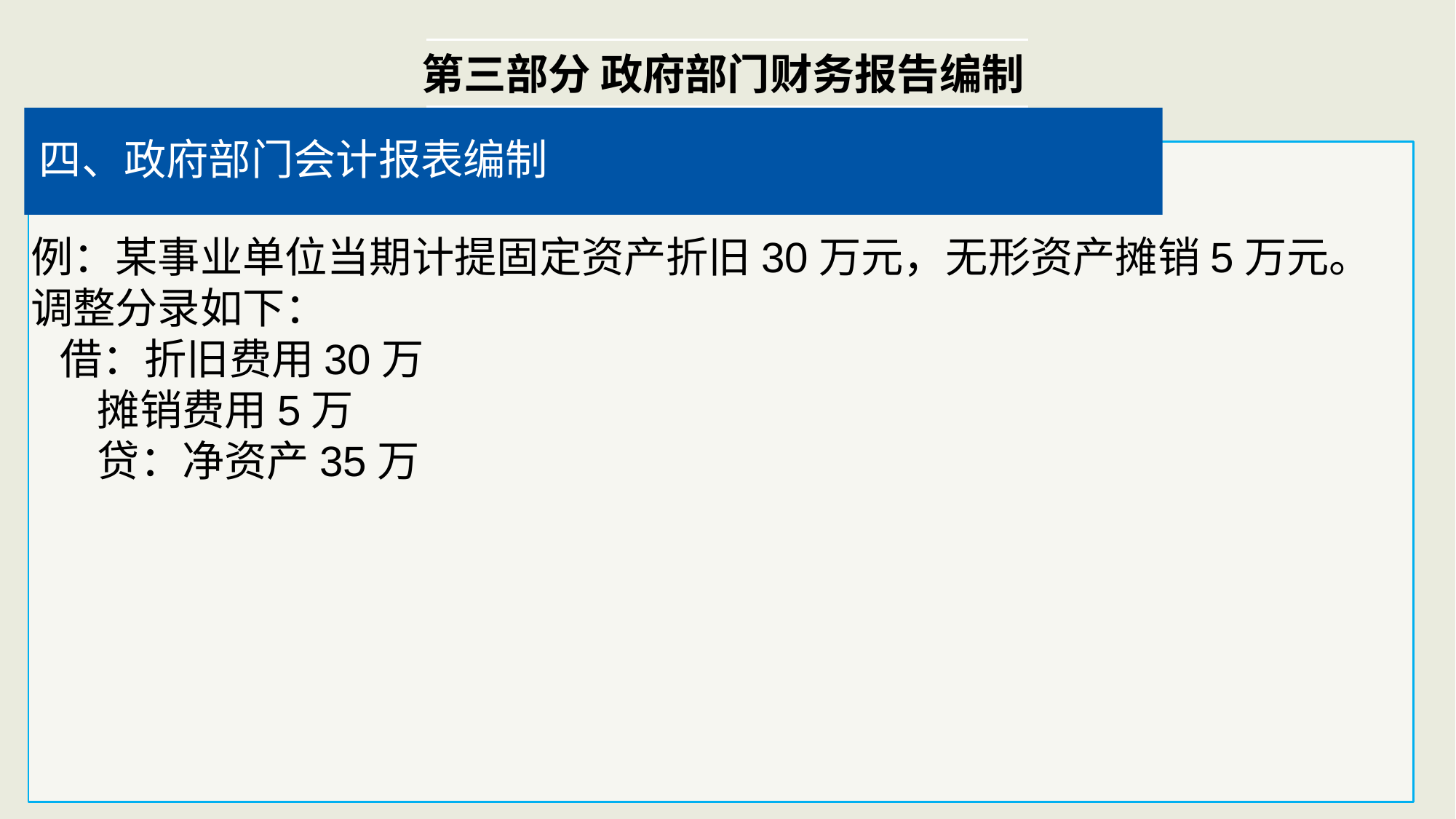

第三部分 政府部门财务报告编制

四、政府部门会计报表编制

例：某事业单位当期计提固定资产折旧30万元，无形资产摊销5万元。调整分录如下：
  借：折旧费用30万
      摊销费用5万
      贷：净资产35万
78